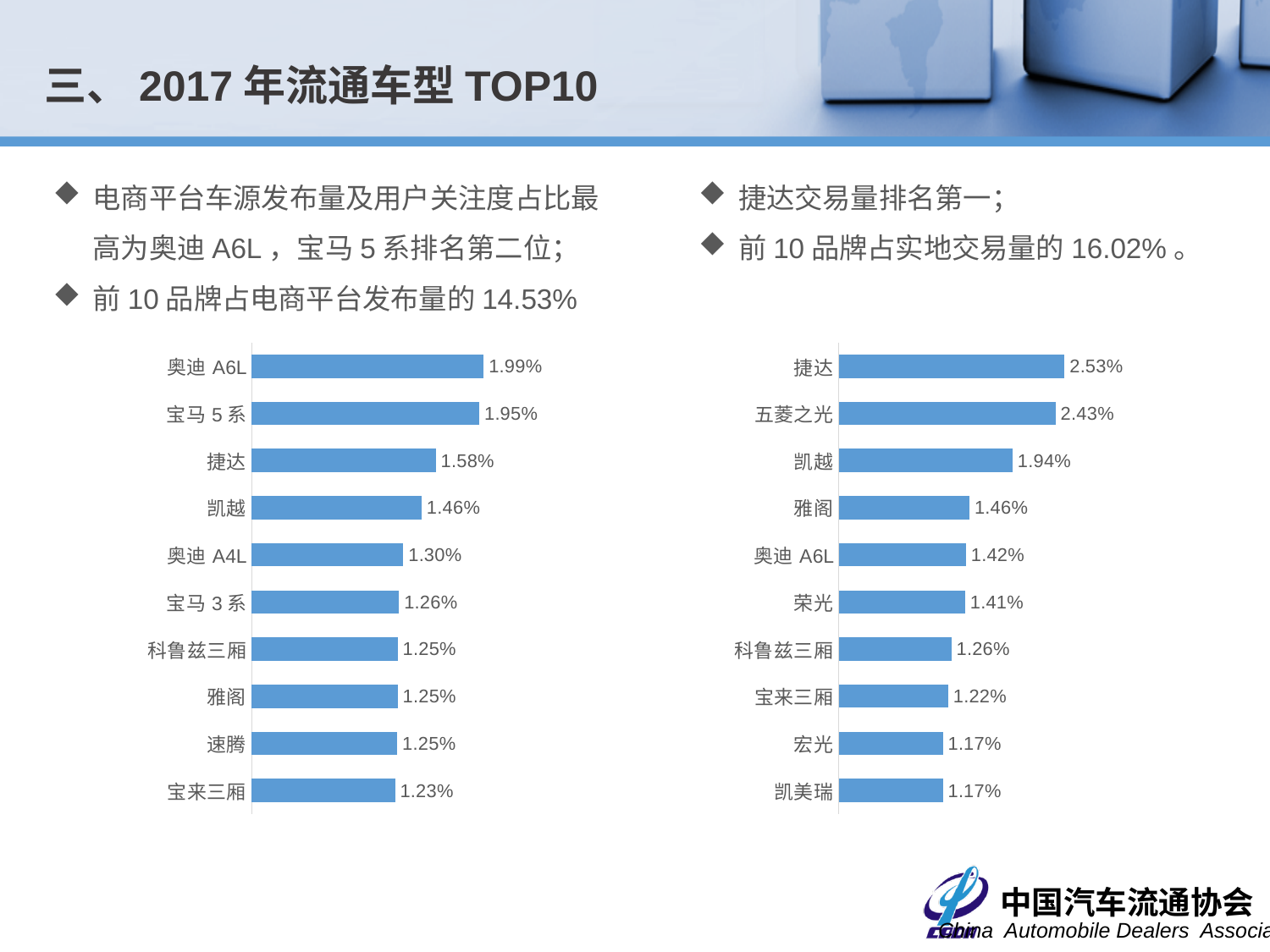

三、2017年流通车型TOP10
电商平台车源发布量及用户关注度占比最高为奥迪A6L，宝马5系排名第二位；
前10品牌占电商平台发布量的14.53%
捷达交易量排名第一；
前10品牌占实地交易量的16.02%。

### Chart

| Category | 占比 |
|---|---|
| 奥迪A6L | 0.0199146873974608 |
| 宝马5系 | 0.0195270667392629 |
| 捷达 | 0.0157878795527398 |
| 凯越 | 0.0145817482953705 |
| 奥迪A4L | 0.0130060252476265 |
| 宝马3系 | 0.0126472507779456 |
| 科鲁兹三厢 | 0.0125210487031835 |
| 雅阁 | 0.0125174429296189 |
| 速腾 | 0.0124940054014488 |
| 宝来三厢 | 0.0122884763082648 |

### Chart

| Category | 占比 |
|---|---|
| 捷达 | 0.0252738178025035 |
| 五菱之光 | 0.0242632997218359 |
| 凯越 | 0.0194388908205841 |
| 雅阁 | 0.0146362134909597 |
| 奥迪A6L | 0.014245045201669 |
| 荣光 | 0.0141363873435327 |
| 科鲁兹三厢 | 0.0125934457579972 |
| 宝来三厢 | 0.0122457406119611 |
| 宏光 | 0.0116698539638387 |
| 凯美瑞 | 0.011658988178025 |